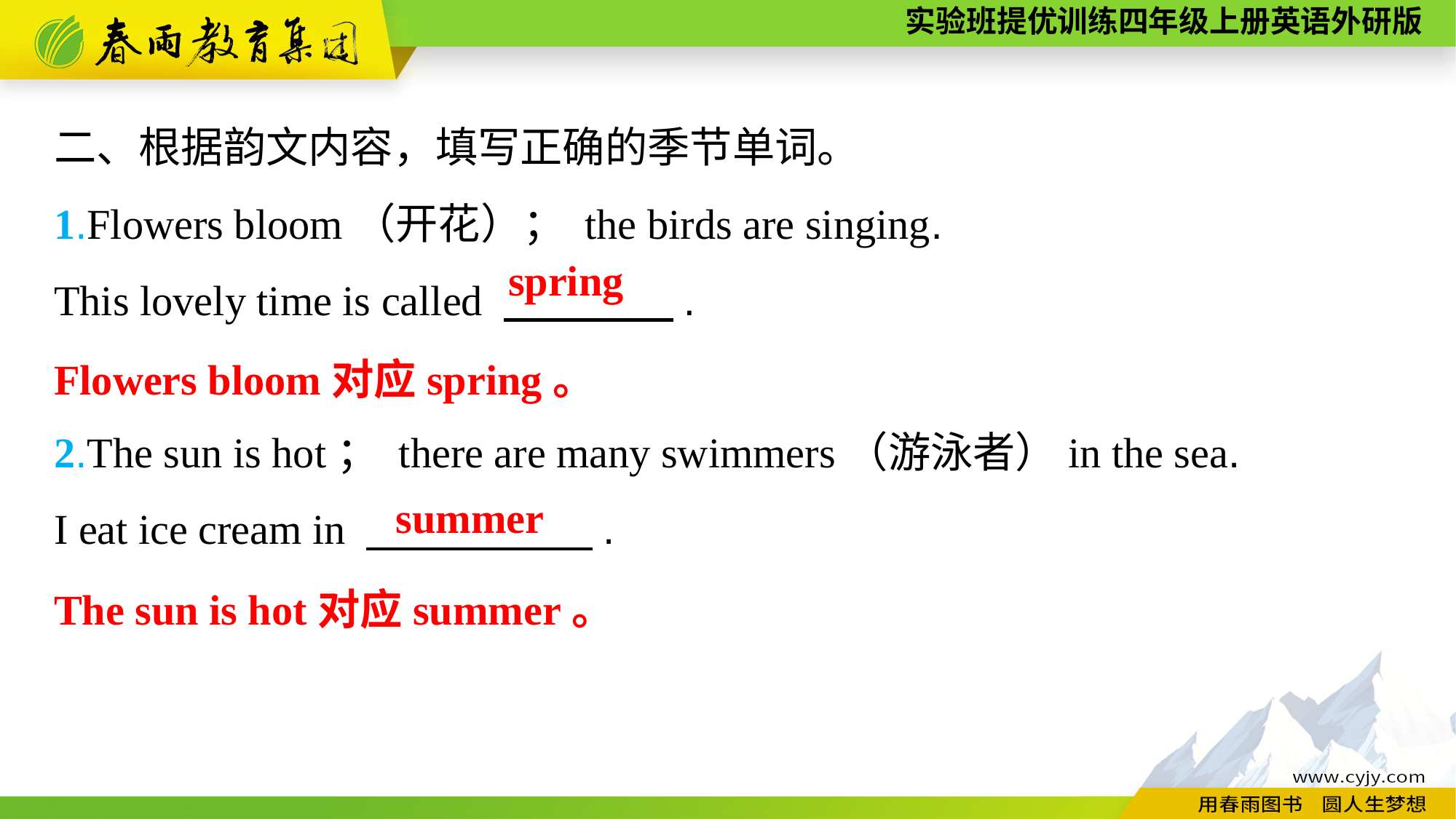

二、根据韵文内容，填写正确的季节单词。
1.Flowers bloom（开花）； the birds are singing.
This lovely time is called 　　　　.

2.The sun is hot； there are many swimmers（游泳者）in the sea.
I eat ice cream in 　      　　　.

spring
Flowers bloom对应spring。
summer
The sun is hot对应summer。